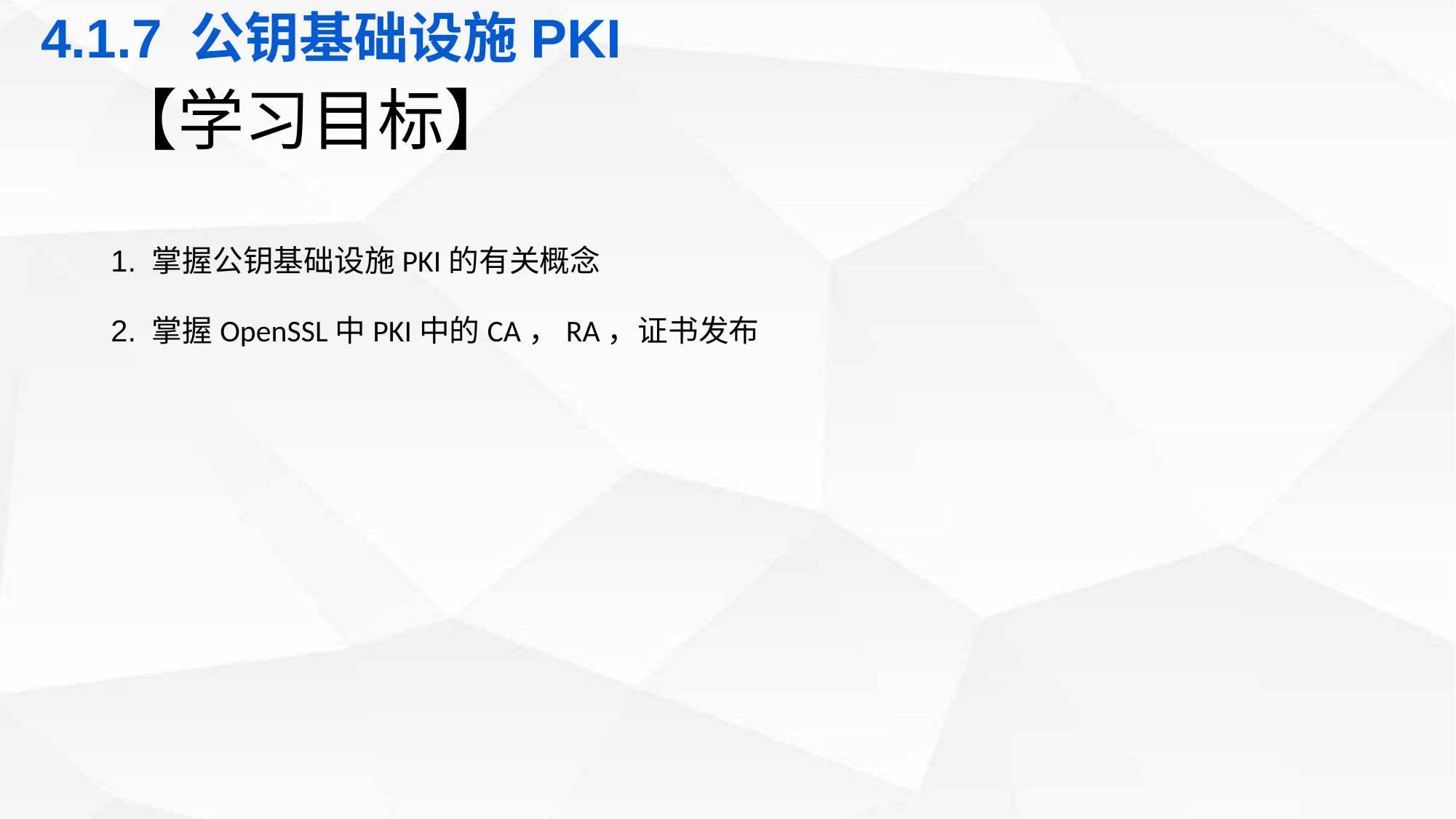

4.1.7 公钥基础设施PKI
# 【学习目标】
掌握公钥基础设施PKI的有关概念
掌握OpenSSL中PKI中的CA，RA，证书发布